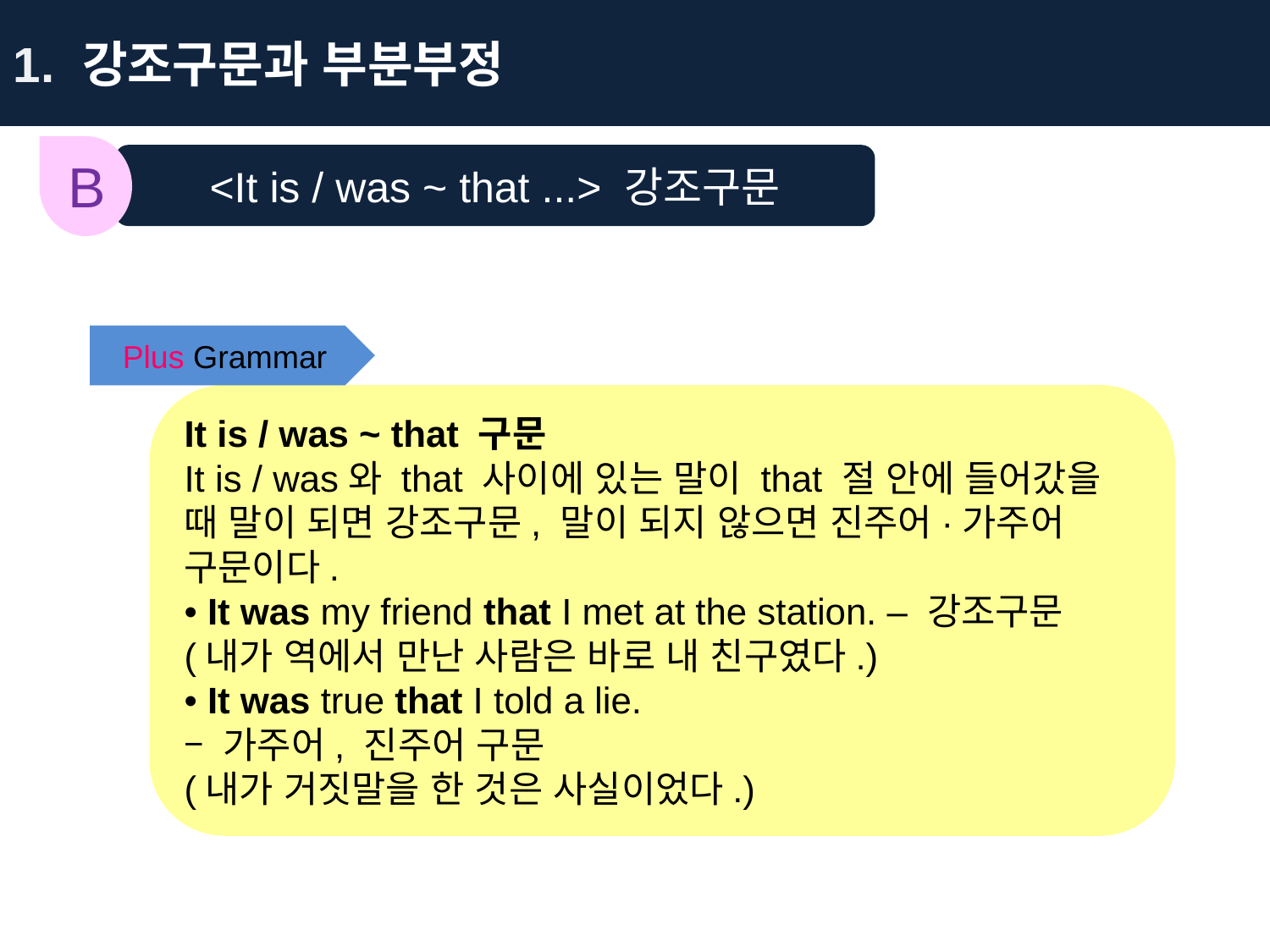

1. 강조구문과 부분부정

<It is / was ~ that ...> 강조구문
B
Plus Grammar
It is / was ~ that 구문
It is / was와 that 사이에 있는 말이 that 절 안에 들어갔을 때 말이 되면 강조구문, 말이 되지 않으면 진주어·가주어 구문이다.
• It was my friend that I met at the station. – 강조구문
(내가 역에서 만난 사람은 바로 내 친구였다.)
• It was true that I told a lie.
– 가주어, 진주어 구문
(내가 거짓말을 한 것은 사실이었다.)